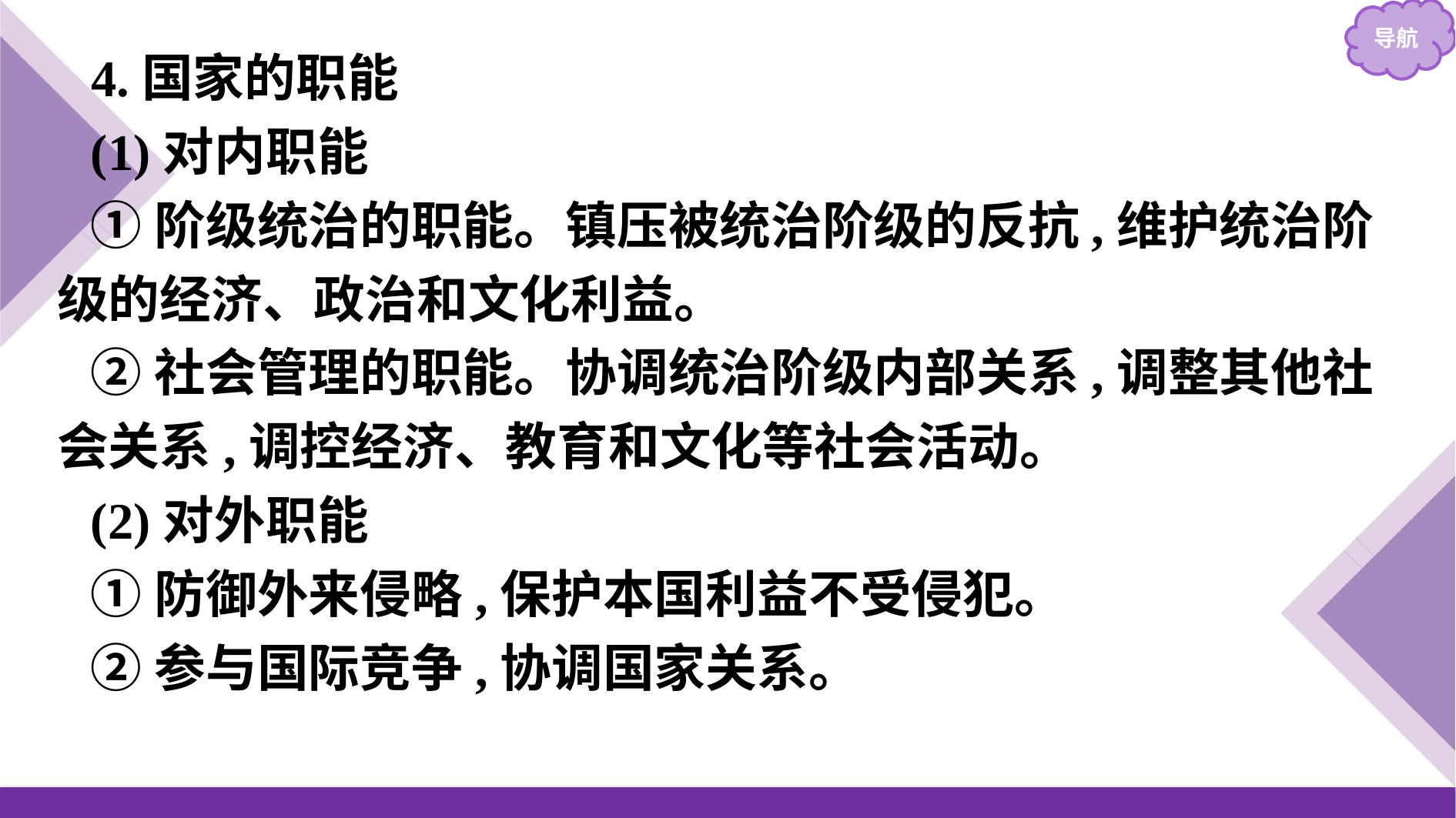

4.国家的职能
(1)对内职能
①阶级统治的职能。镇压被统治阶级的反抗,维护统治阶级的经济、政治和文化利益。
②社会管理的职能。协调统治阶级内部关系,调整其他社会关系,调控经济、教育和文化等社会活动。
(2)对外职能
①防御外来侵略,保护本国利益不受侵犯。
②参与国际竞争,协调国家关系。